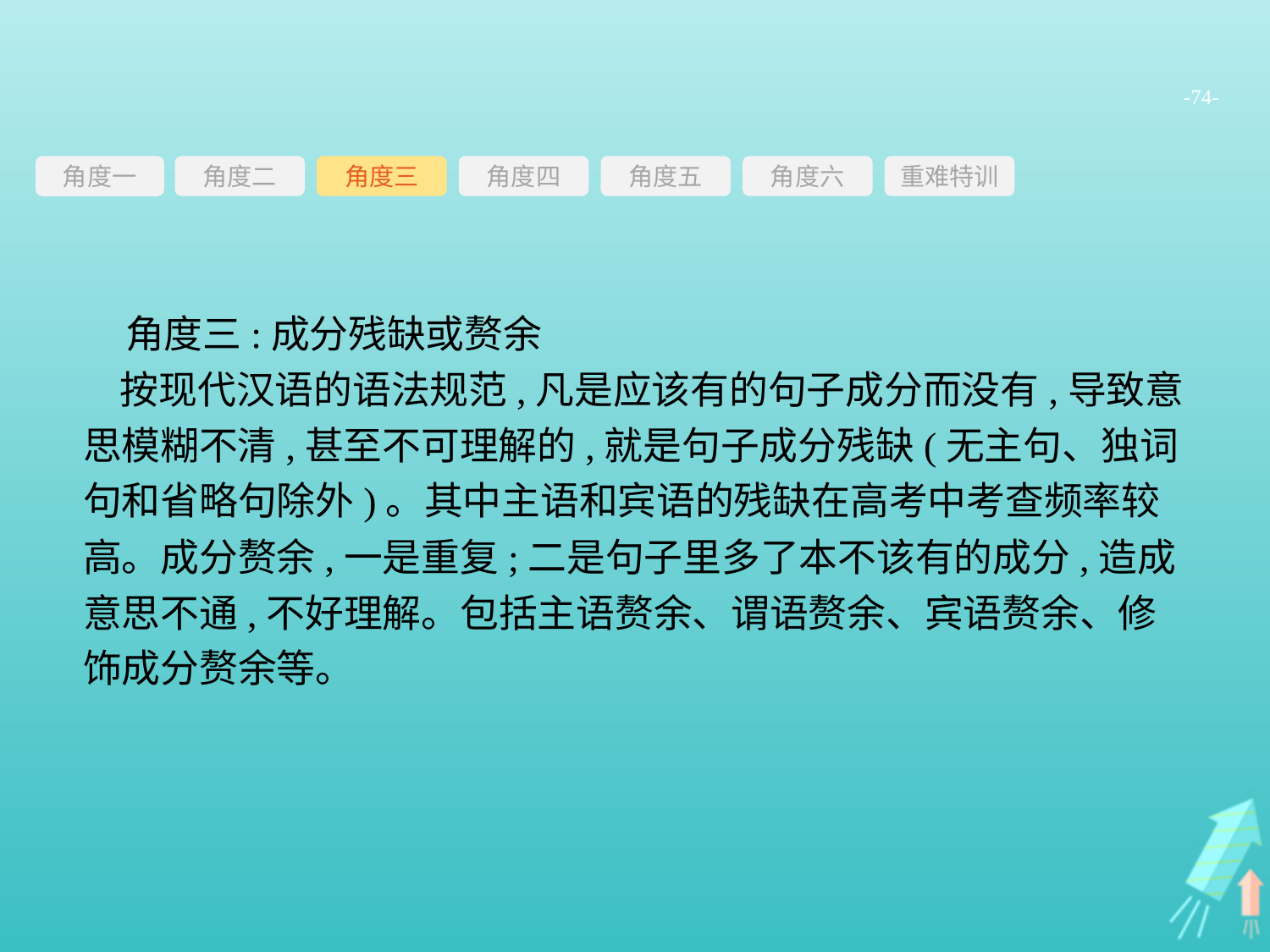

-74-
角度三
角度四
角度五
角度六
重难特训
角度二
角度一
角度三:成分残缺或赘余
按现代汉语的语法规范,凡是应该有的句子成分而没有,导致意思模糊不清,甚至不可理解的,就是句子成分残缺(无主句、独词句和省略句除外)。其中主语和宾语的残缺在高考中考查频率较高。成分赘余,一是重复;二是句子里多了本不该有的成分,造成意思不通,不好理解。包括主语赘余、谓语赘余、宾语赘余、修饰成分赘余等。